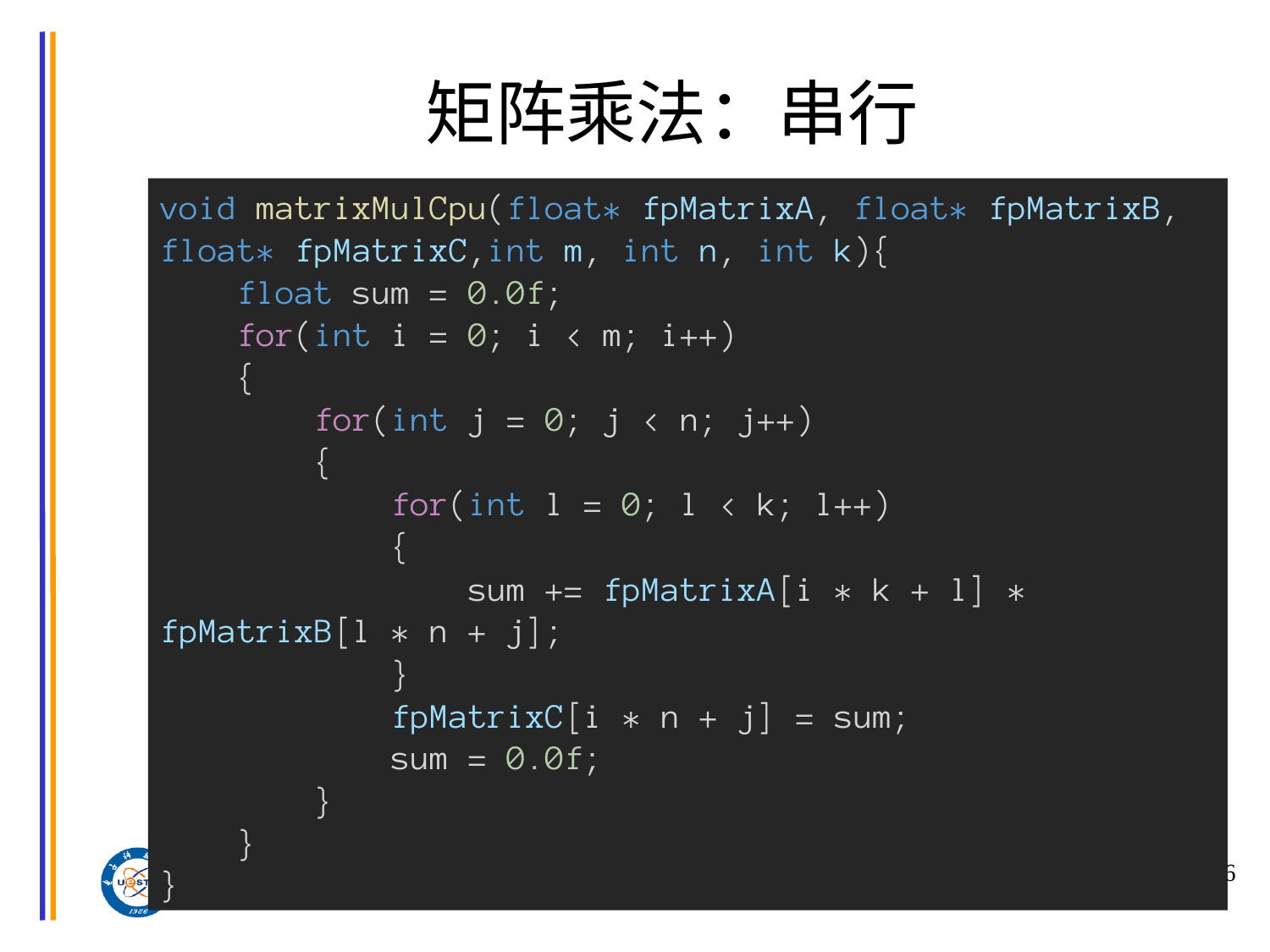

# 矩阵乘法：串行
void matrixMulCpu(float* fpMatrixA, float* fpMatrixB, float* fpMatrixC,int m, int n, int k){
    float sum = 0.0f;
    for(int i = 0; i < m; i++)
    {
        for(int j = 0; j < n; j++)
        {
            for(int l = 0; l < k; l++)
            {
                sum += fpMatrixA[i * k + l] * fpMatrixB[l * n + j];
            }
            fpMatrixC[i * n + j] = sum;
            sum = 0.0f;
        }
    }
}
6